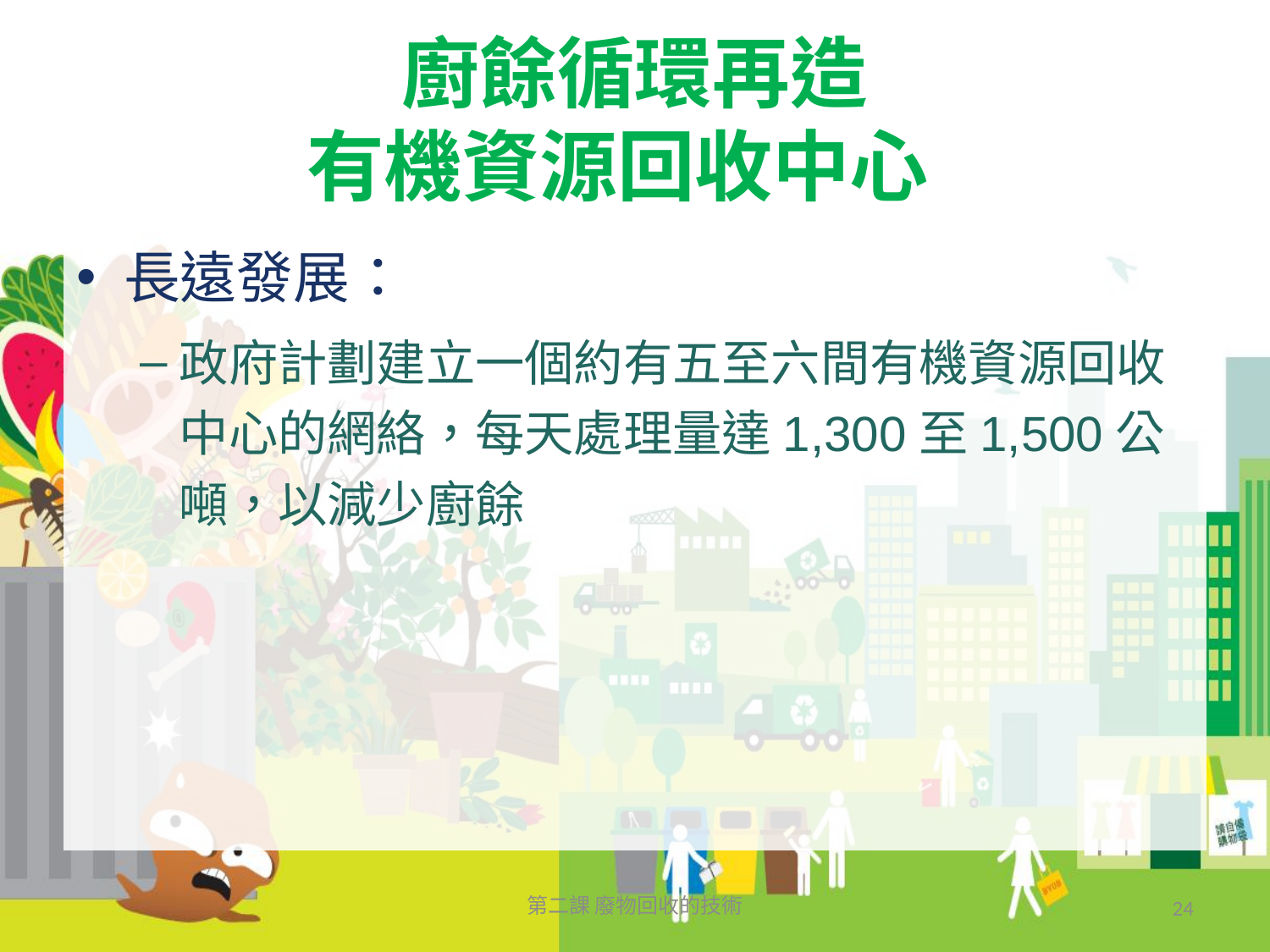

# 廚餘循環再造 有機資源回收中心
長遠發展：
政府計劃建立一個約有五至六間有機資源回收中心的網絡，每天處理量達1,300至1,500公噸，以減少廚餘
第二課 廢物回收的技術
24